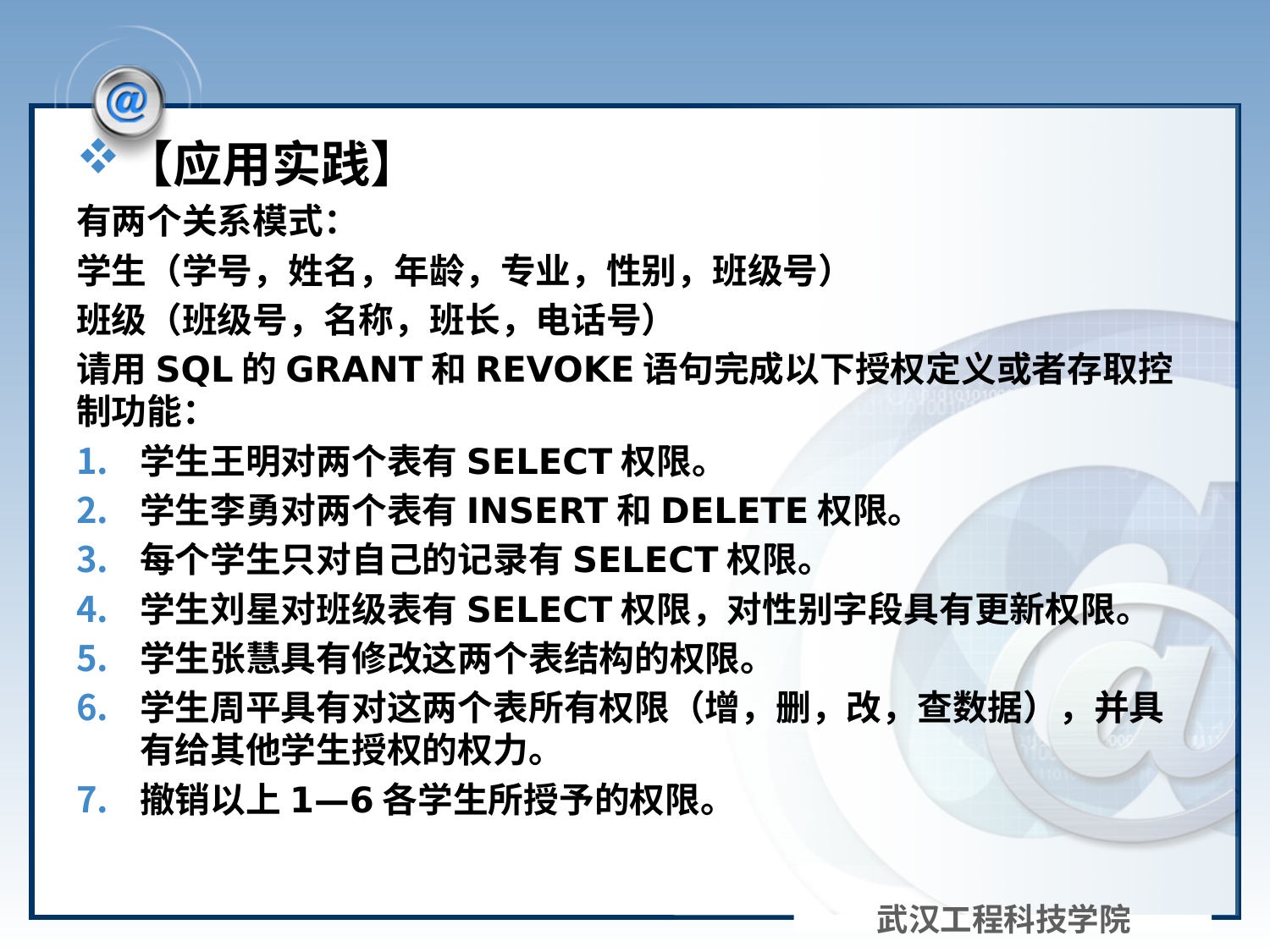

#
【应用实践】
有两个关系模式：
学生（学号，姓名，年龄，专业，性别，班级号）
班级（班级号，名称，班长，电话号）
请用SQL的GRANT和REVOKE语句完成以下授权定义或者存取控制功能：
学生王明对两个表有SELECT权限。
学生李勇对两个表有INSERT和DELETE权限。
每个学生只对自己的记录有SELECT权限。
学生刘星对班级表有SELECT权限，对性别字段具有更新权限。
学生张慧具有修改这两个表结构的权限。
学生周平具有对这两个表所有权限（增，删，改，查数据），并具有给其他学生授权的权力。
撤销以上1—6各学生所授予的权限。

武汉工程科技学院